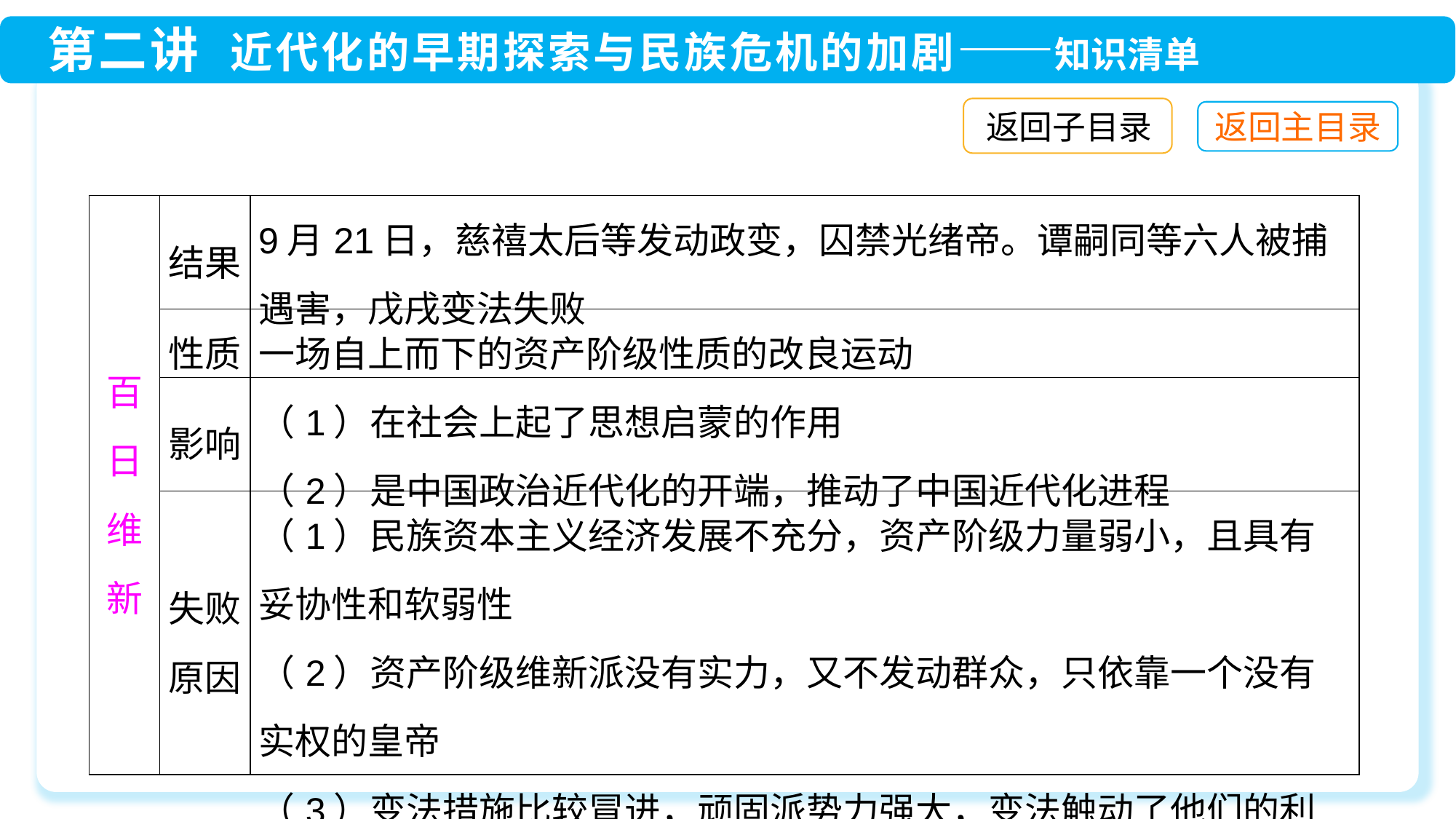

返回子目录
| 百日维新 | 结果 | 9月21日，慈禧太后等发动政变，囚禁光绪帝。谭嗣同等六人被捕遇害，戊戌变法失败 |
| --- | --- | --- |
|  | 性质 | 一场自上而下的资产阶级性质的改良运动 |
|  | 影响 | （1）在社会上起了思想启蒙的作用 （2）是中国政治近代化的开端，推动了中国近代化进程 |
|  | 失败原因 | （1）民族资本主义经济发展不充分，资产阶级力量弱小，且具有妥协性和软弱性 （2）资产阶级维新派没有实力，又不发动群众，只依靠一个没有实权的皇帝 （3）变法措施比较冒进，顽固派势力强大，变法触动了他们的利益 |